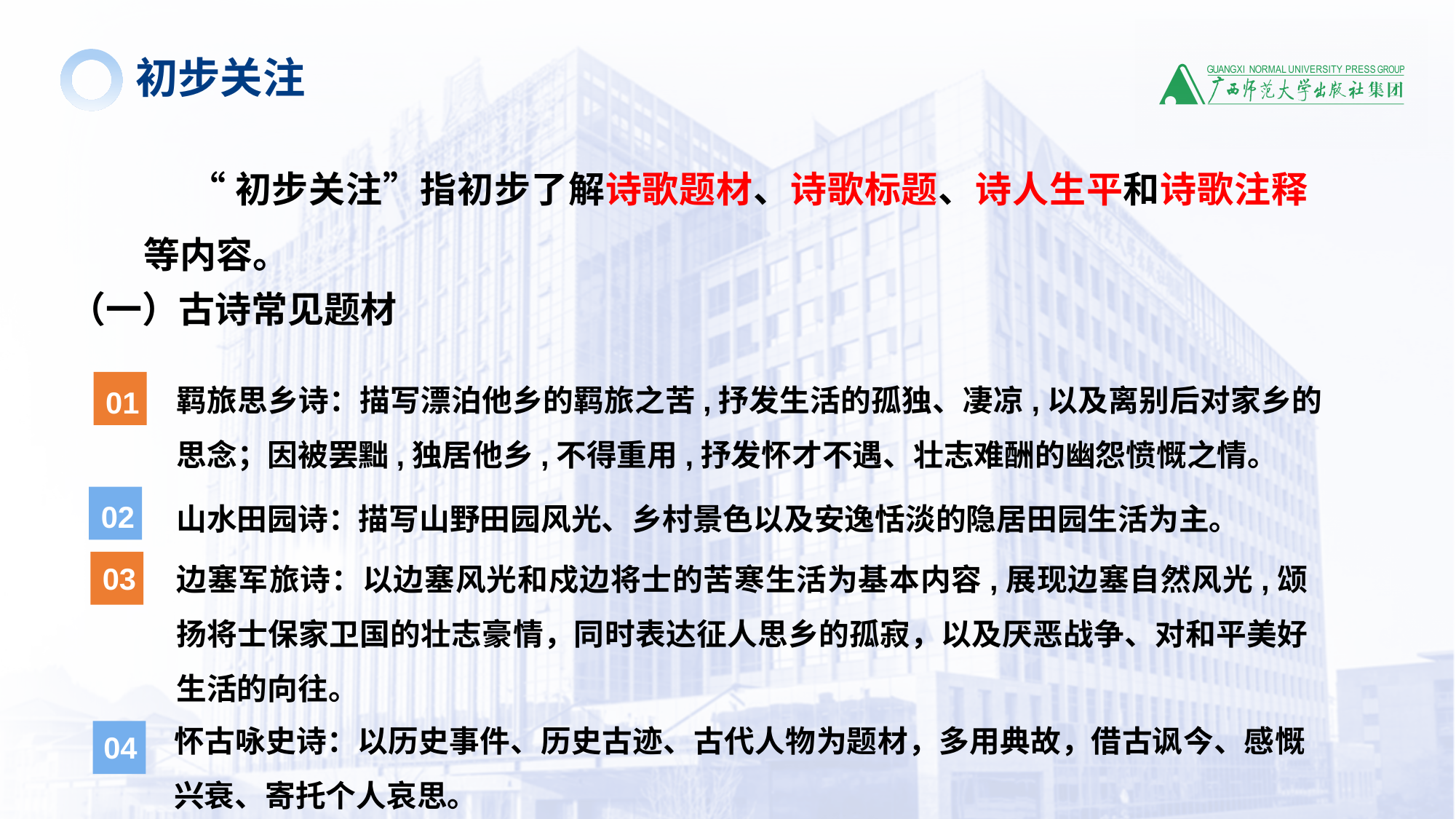

初步关注

      “初步关注”指初步了解诗歌题材、诗歌标题、诗人生平和诗歌注释等内容。
（一）古诗常见题材
羁旅思乡诗：描写漂泊他乡的羁旅之苦,抒发生活的孤独、凄凉,以及离别后对家乡的思念；因被罢黜,独居他乡,不得重用,抒发怀才不遇、壮志难酬的幽怨愤慨之情。

01
山水田园诗：描写山野田园风光、乡村景色以及安逸恬淡的隐居田园生活为主。

02
边塞军旅诗：以边塞风光和戍边将士的苦寒生活为基本内容,展现边塞自然风光,颂扬将士保家卫国的壮志豪情，同时表达征人思乡的孤寂，以及厌恶战争、对和平美好生活的向往。

03
怀古咏史诗：以历史事件、历史古迹、古代人物为题材，多用典故，借古讽今、感慨兴衰、寄托个人哀思。

04